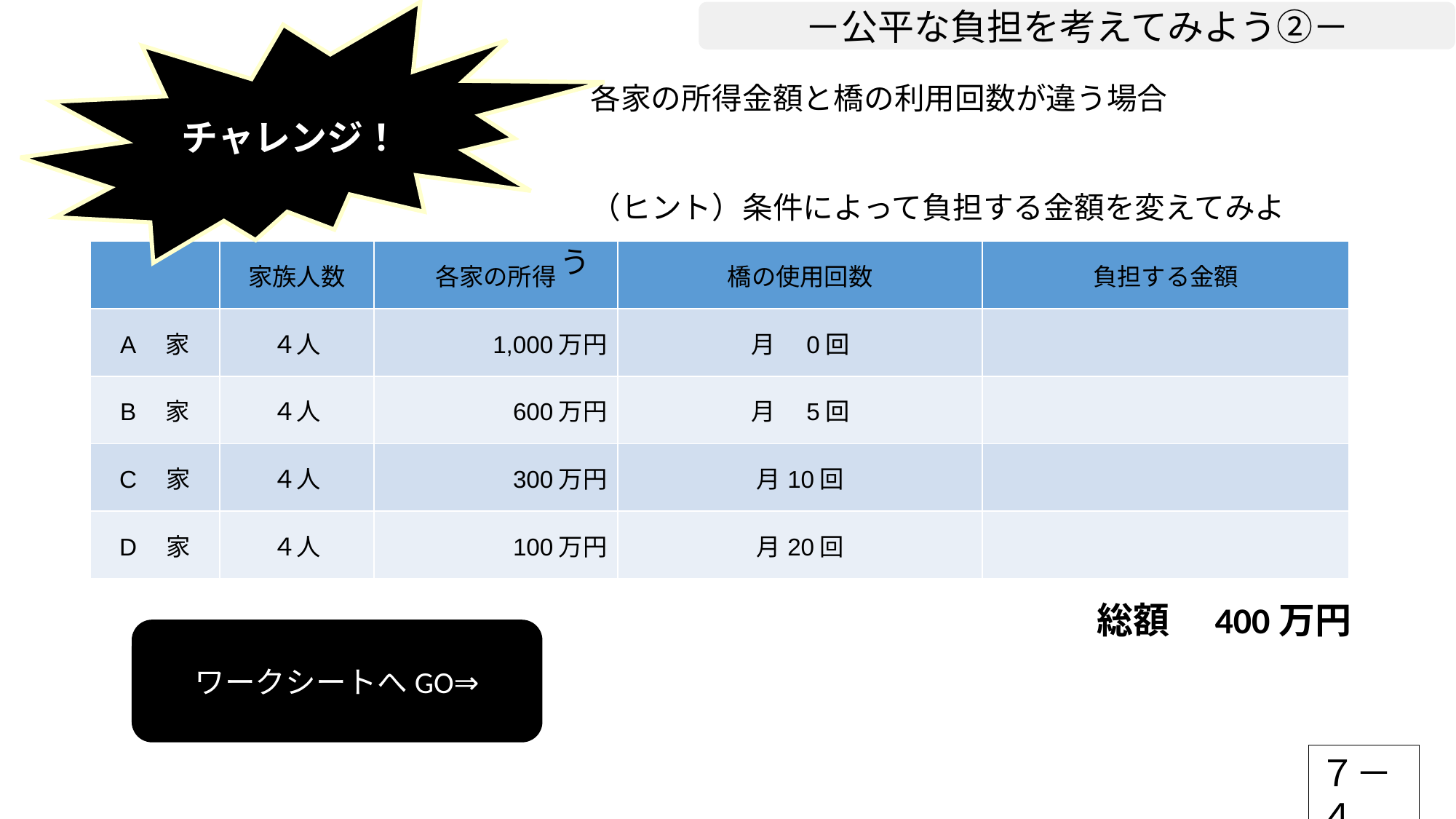

チャレンジ！
－公平な負担を考えてみよう②－
　各家の所得金額と橋の利用回数が違う場合
　（ヒント）条件によって負担する金額を変えてみよう
|  | 家族人数 | 各家の所得 | 橋の使用回数 | 負担する金額 |
| --- | --- | --- | --- | --- |
| A　家 | ４人 | 1,000万円 | 月　0回 |  |
| B　家 | ４人 | 600万円 | 月　5回 |  |
| C　家 | ４人 | 300万円 | 月10回 |  |
| D　家 | ４人 | 100万円 | 月20回 |  |
総額　400万円
ワークシートへGO⇒
７－４